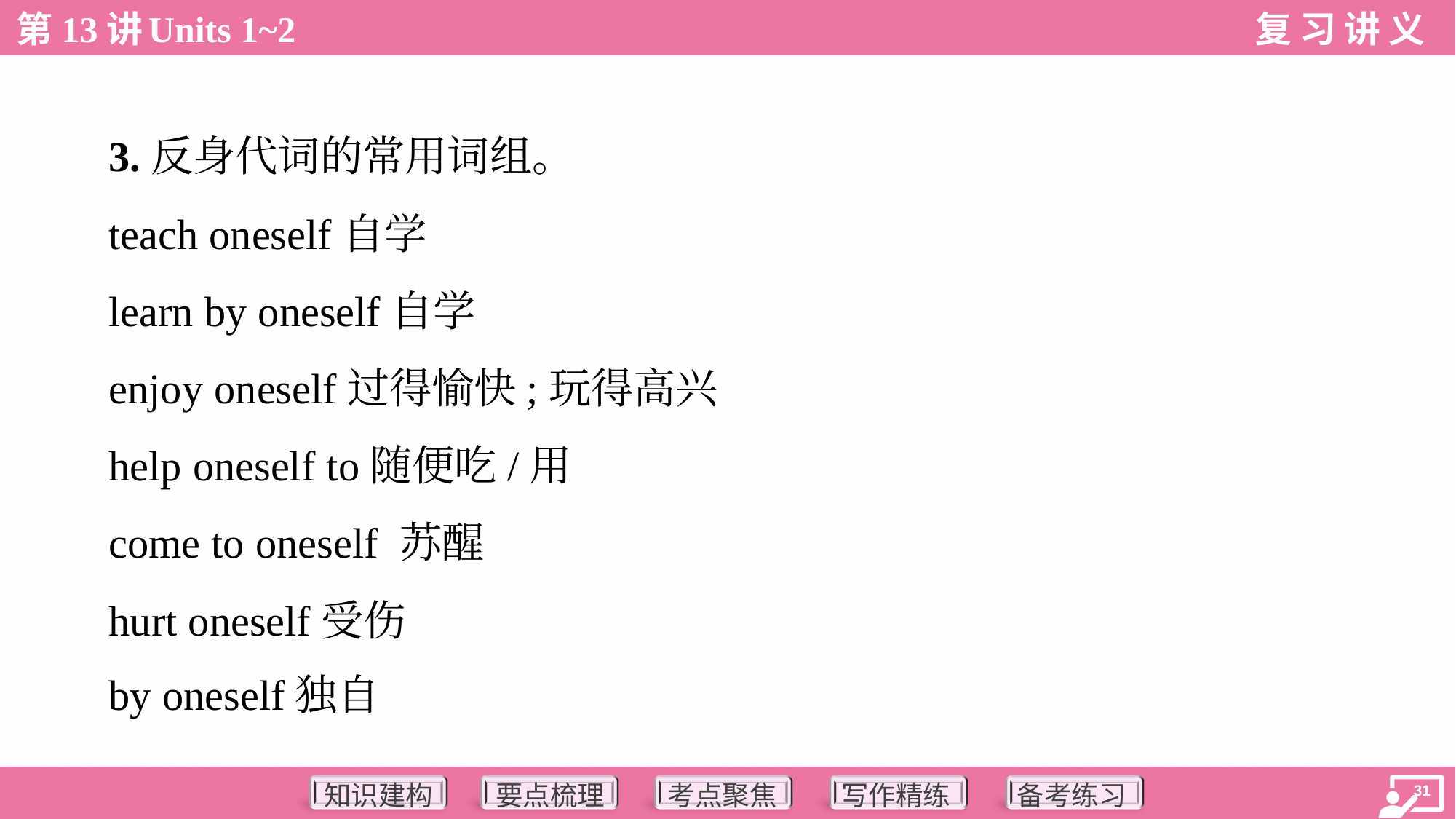

3.反身代词的常用词组。
    teach oneself自学
    learn by oneself自学
    enjoy oneself过得愉快;玩得高兴
    help oneself to随便吃/用
    come to oneself 苏醒
    hurt oneself受伤
    by oneself独自